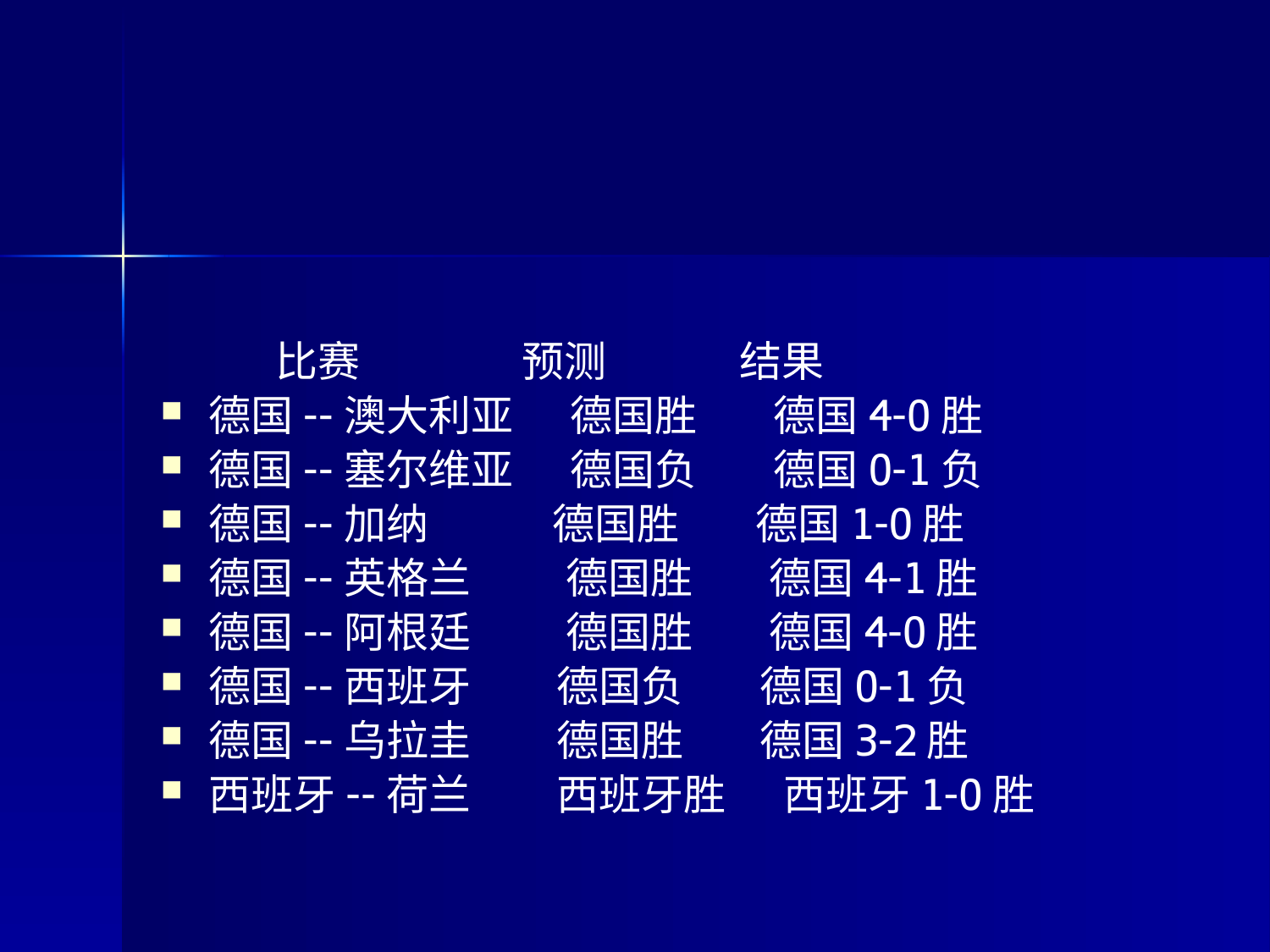

#

           比赛                 预测              结果
德国--澳大利亚      德国胜        德国4-0胜
德国--塞尔维亚      德国负        德国0-1负
德国--加纳             德国胜        德国1-0胜
德国--英格兰          德国胜        德国4-1胜
德国--阿根廷          德国胜        德国4-0胜
德国--西班牙         德国负        德国0-1负
德国--乌拉圭         德国胜        德国3-2胜
西班牙--荷兰         西班牙胜      西班牙1-0胜